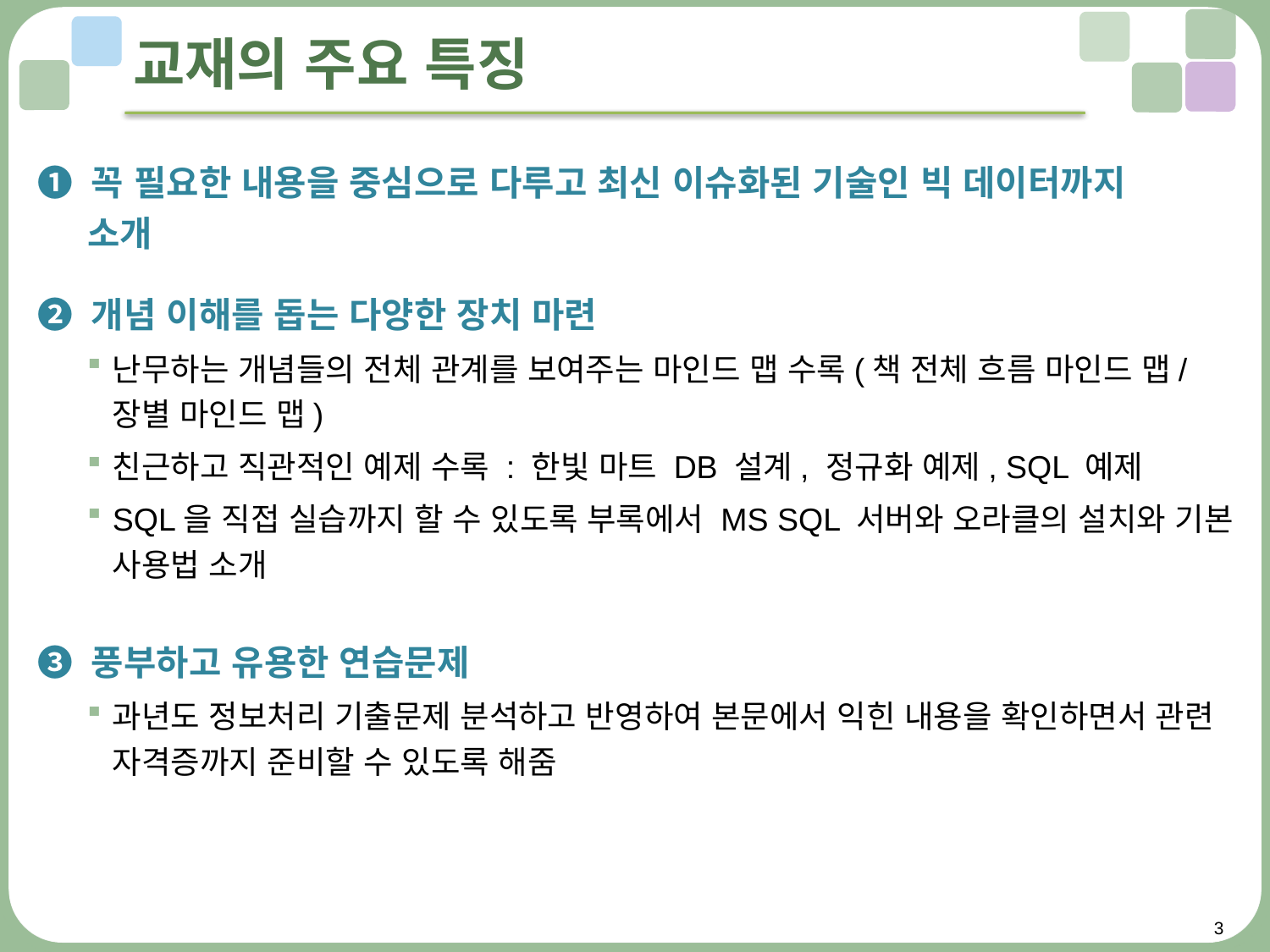

# 교재의 주요 특징
❶ 꼭 필요한 내용을 중심으로 다루고 최신 이슈화된 기술인 빅 데이터까지
소개

❷ 개념 이해를 돕는 다양한 장치 마련
난무하는 개념들의 전체 관계를 보여주는 마인드 맵 수록(책 전체 흐름 마인드 맵/장별 마인드 맵)
친근하고 직관적인 예제 수록 : 한빛 마트 DB 설계, 정규화 예제, SQL 예제
SQL을 직접 실습까지 할 수 있도록 부록에서 MS SQL 서버와 오라클의 설치와 기본 사용법 소개

❸ 풍부하고 유용한 연습문제
과년도 정보처리 기출문제 분석하고 반영하여 본문에서 익힌 내용을 확인하면서 관련 자격증까지 준비할 수 있도록 해줌